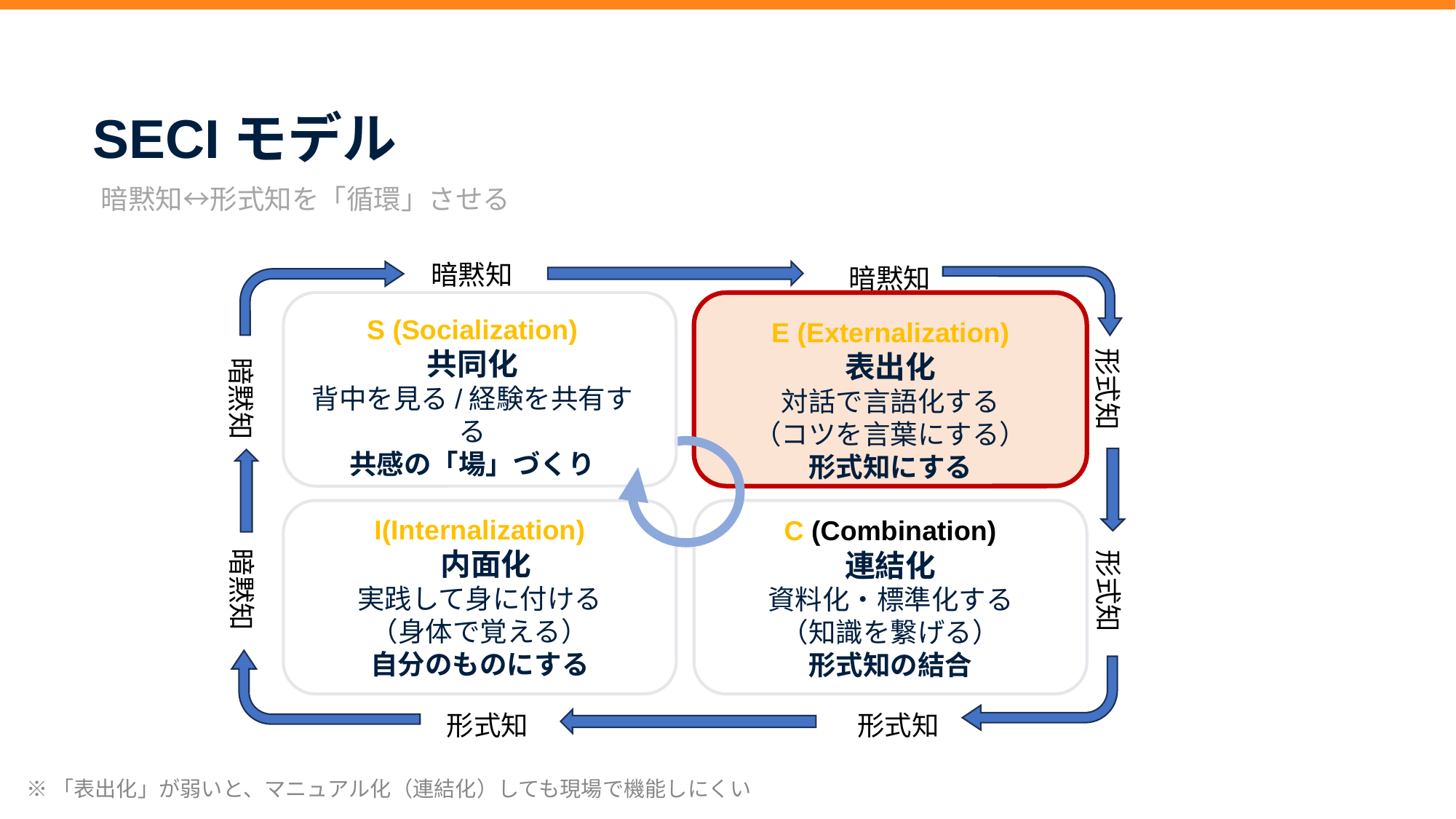

SECIモデル

暗黙知↔形式知を「循環」させる

暗黙知
暗黙知

S (Socialization)
共同化
背中を見る/経験を共有する
共感の「場」づくり
E (Externalization)
表出化
対話で言語化する
（コツを言葉にする）
形式知にする
暗黙知
形式知

I(Internalization)
 内面化
実践して身に付ける
（身体で覚える）
自分のものにする
C (Combination)
連結化
資料化・標準化する
（知識を繋げる）
形式知の結合
暗黙知

形式知

形式知
形式知
※「表出化」が弱いと、マニュアル化（連結化）しても現場で機能しにくい